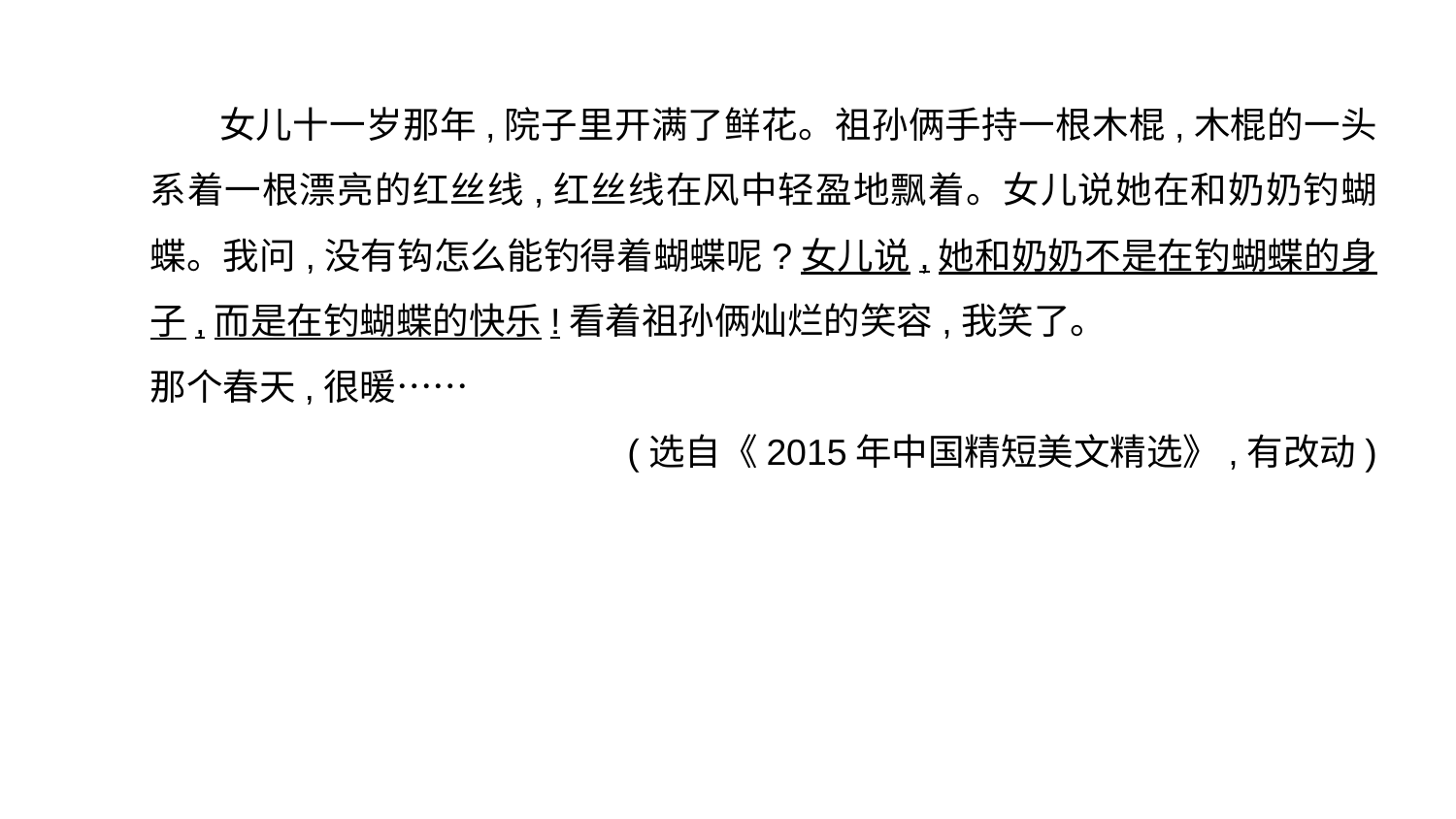

女儿十一岁那年,院子里开满了鲜花。祖孙俩手持一根木棍,木棍的一头系着一根漂亮的红丝线,红丝线在风中轻盈地飘着。女儿说她在和奶奶钓蝴蝶。我问,没有钩怎么能钓得着蝴蝶呢?女儿说,她和奶奶不是在钓蝴蝶的身子,而是在钓蝴蝶的快乐!看着祖孙俩灿烂的笑容,我笑了。
那个春天,很暖……
(选自《2015年中国精短美文精选》,有改动)